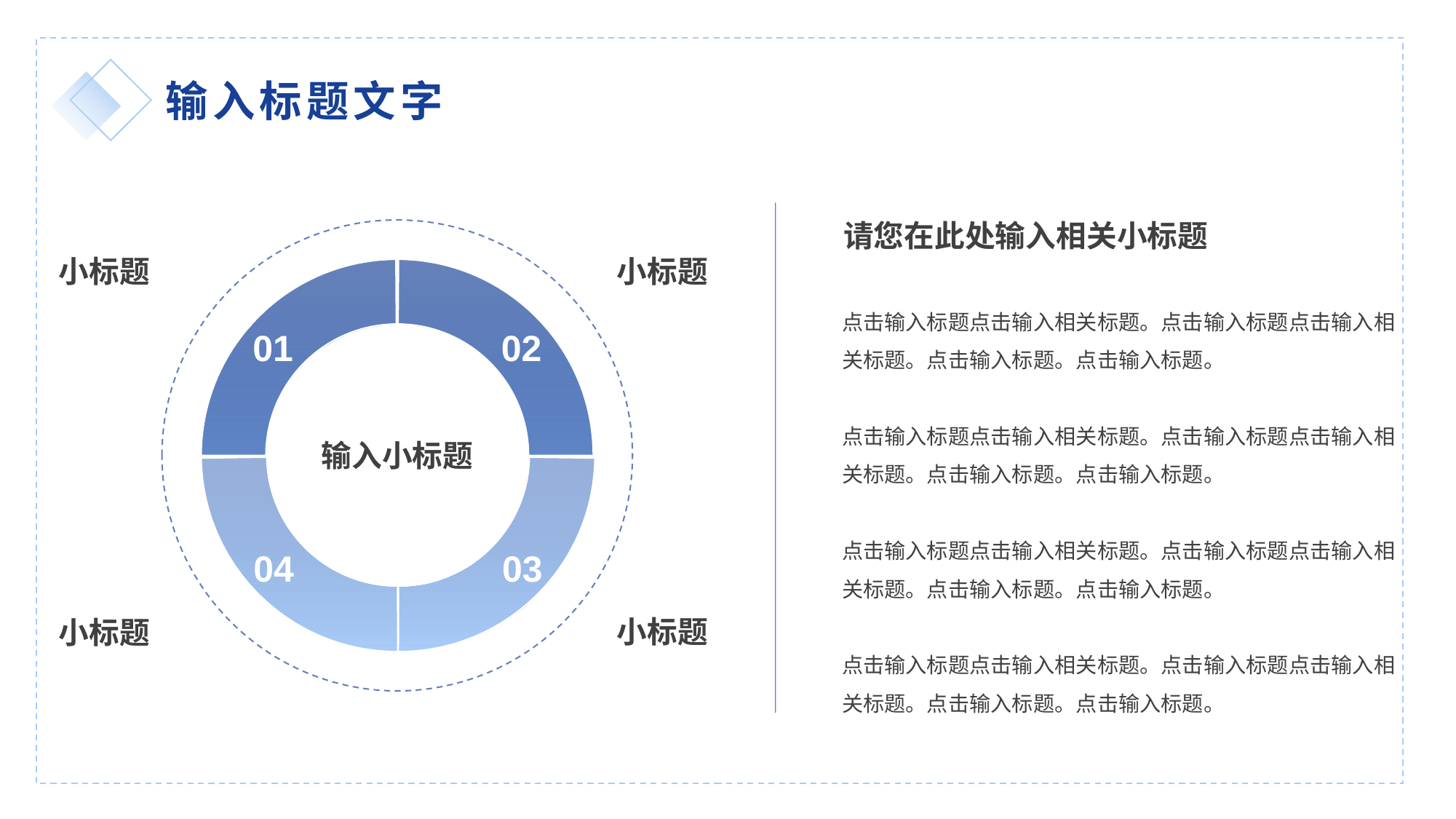

输入标题文字

请您在此处输入相关小标题

小标题
小标题
01
02
04
03
点击输入标题点击输入相关标题。点击输入标题点击输入相关标题。点击输入标题。点击输入标题。

点击输入标题点击输入相关标题。点击输入标题点击输入相关标题。点击输入标题。点击输入标题。

点击输入标题点击输入相关标题。点击输入标题点击输入相关标题。点击输入标题。点击输入标题。

点击输入标题点击输入相关标题。点击输入标题点击输入相关标题。点击输入标题。点击输入标题。
输入小标题
小标题
小标题